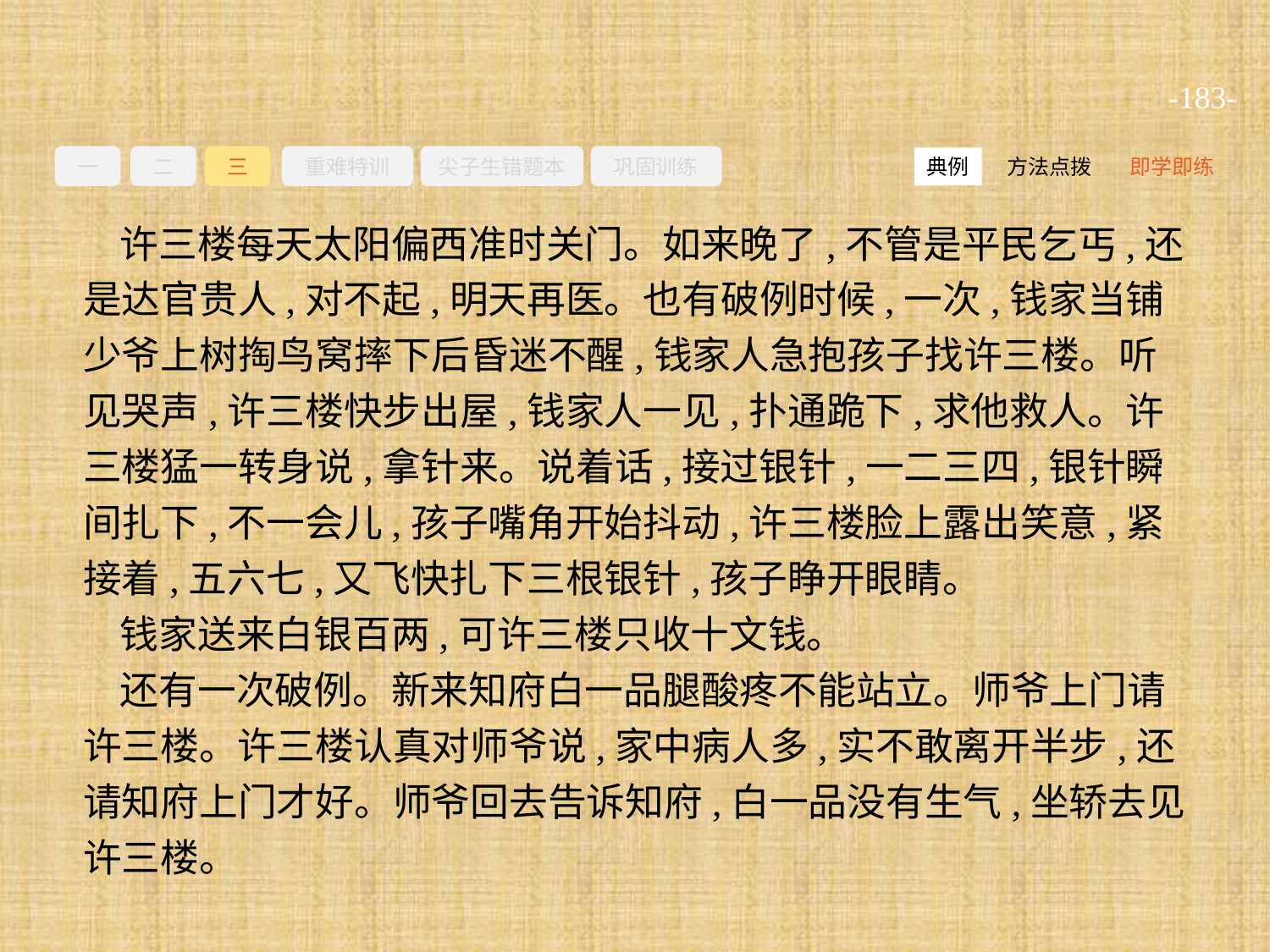

-183-
一
二
三
重难特训
尖子生错题本
巩固训练
方法点拨
即学即练
典例
许三楼每天太阳偏西准时关门。如来晚了,不管是平民乞丐,还是达官贵人,对不起,明天再医。也有破例时候,一次,钱家当铺少爷上树掏鸟窝摔下后昏迷不醒,钱家人急抱孩子找许三楼。听见哭声,许三楼快步出屋,钱家人一见,扑通跪下,求他救人。许三楼猛一转身说,拿针来。说着话,接过银针,一二三四,银针瞬间扎下,不一会儿,孩子嘴角开始抖动,许三楼脸上露出笑意,紧接着,五六七,又飞快扎下三根银针,孩子睁开眼睛。
钱家送来白银百两,可许三楼只收十文钱。
还有一次破例。新来知府白一品腿酸疼不能站立。师爷上门请许三楼。许三楼认真对师爷说,家中病人多,实不敢离开半步,还请知府上门才好。师爷回去告诉知府,白一品没有生气,坐轿去见许三楼。